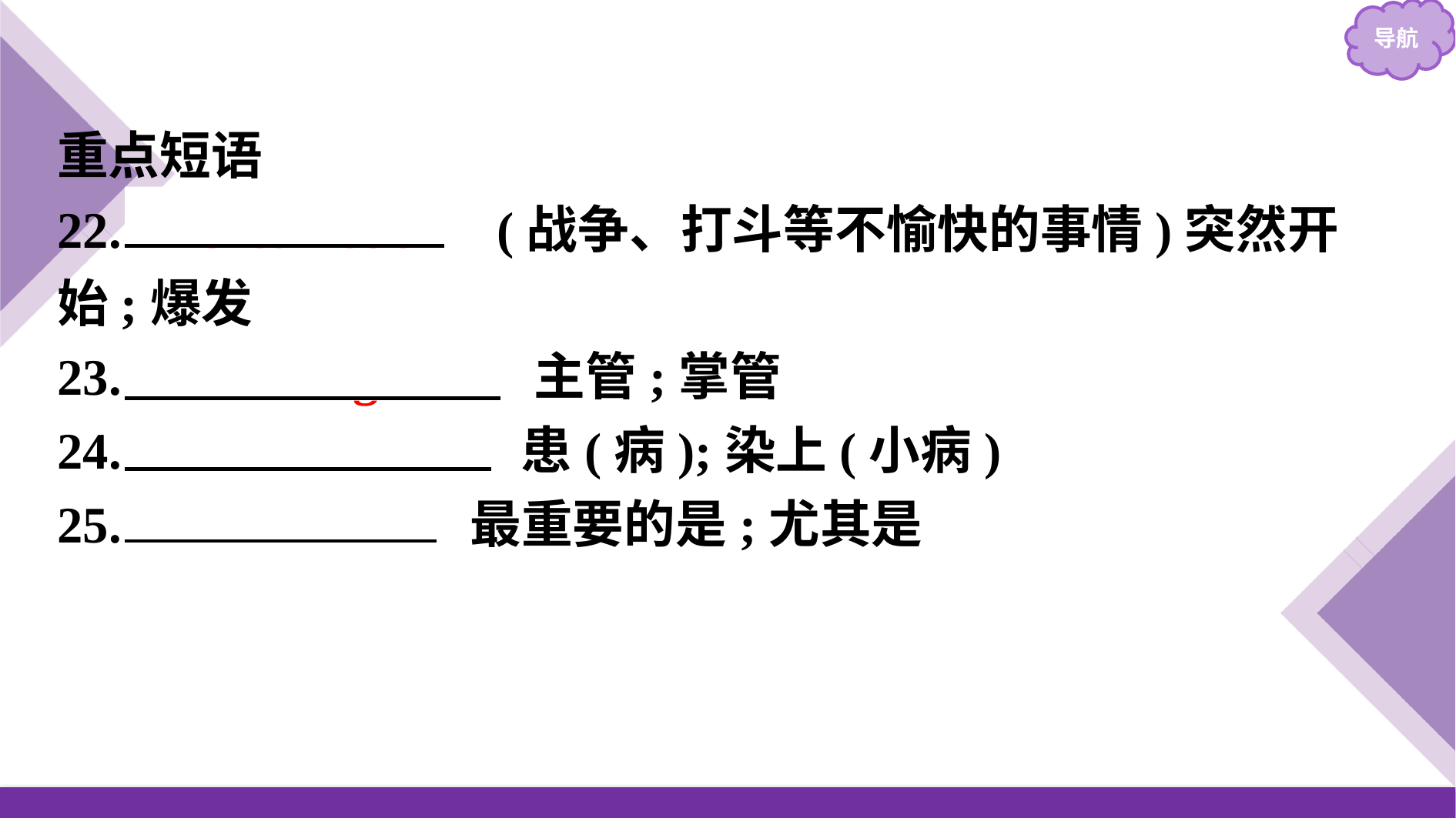

重点短语
22.　break out　 (战争、打斗等不愉快的事情)突然开始;爆发
23.　in charge of　 主管;掌管
24.　come down　 患(病);染上(小病)
25.　above all　 最重要的是;尤其是